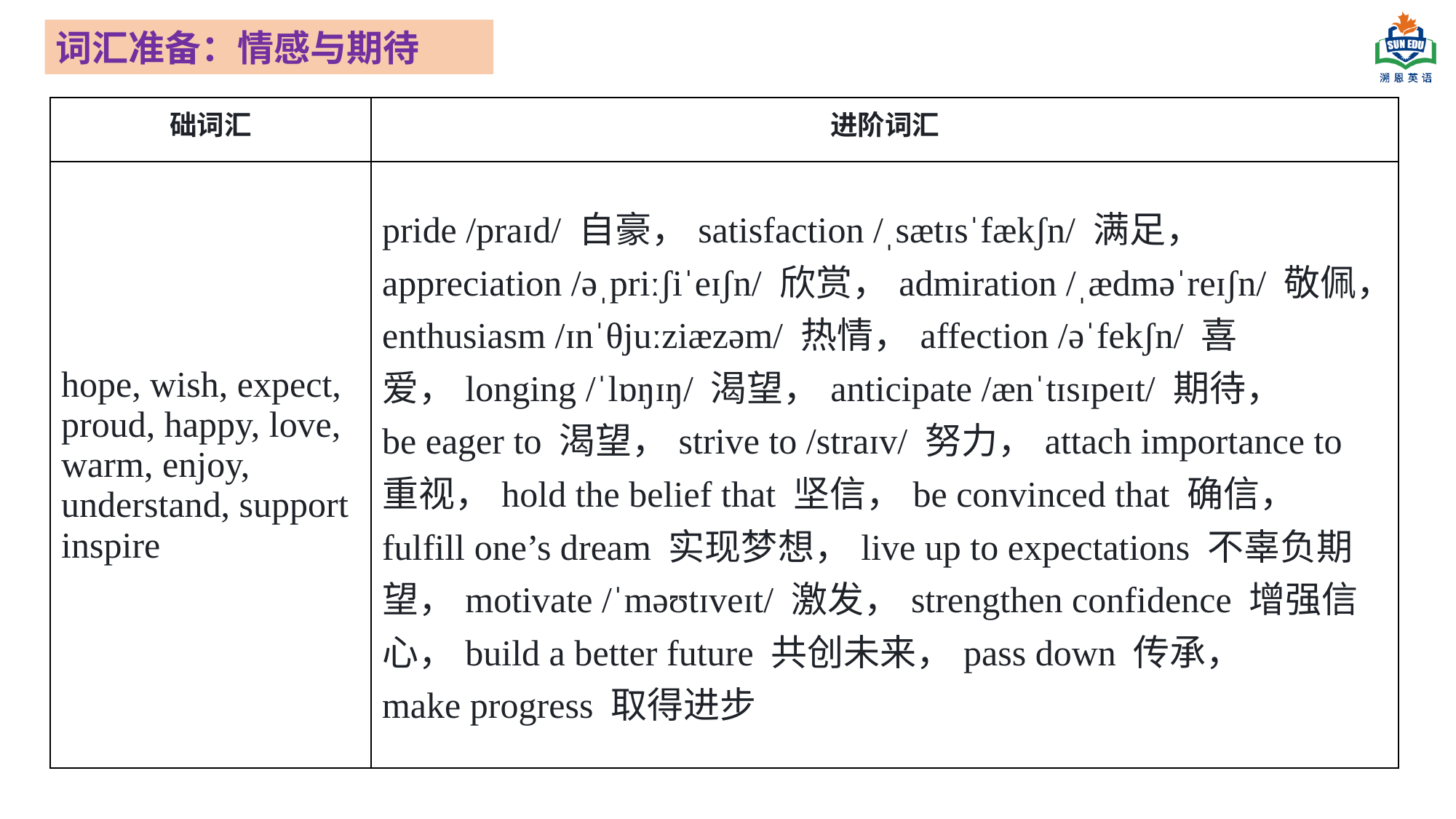

词汇准备：情感与期待
| 础词汇 | 进阶词汇 |
| --- | --- |
| hope, wish, expect, proud, happy, love, warm, enjoy, understand, support inspire | pride /praɪd/ 自豪，satisfaction /ˌsætɪsˈfækʃn/ 满足， appreciation /əˌpriːʃiˈeɪʃn/ 欣赏，admiration /ˌædməˈreɪʃn/ 敬佩，enthusiasm /ɪnˈθjuːziæzəm/ 热情，affection /əˈfekʃn/ 喜爱，longing /ˈlɒŋɪŋ/ 渴望，anticipate /ænˈtɪsɪpeɪt/ 期待， be eager to 渴望，strive to /straɪv/ 努力，attach importance to 重视，hold the belief that 坚信，be convinced that 确信， fulfill one’s dream 实现梦想，live up to expectations 不辜负期望，motivate /ˈməʊtɪveɪt/ 激发，strengthen confidence 增强信心，build a better future 共创未来，pass down 传承， make progress 取得进步 |